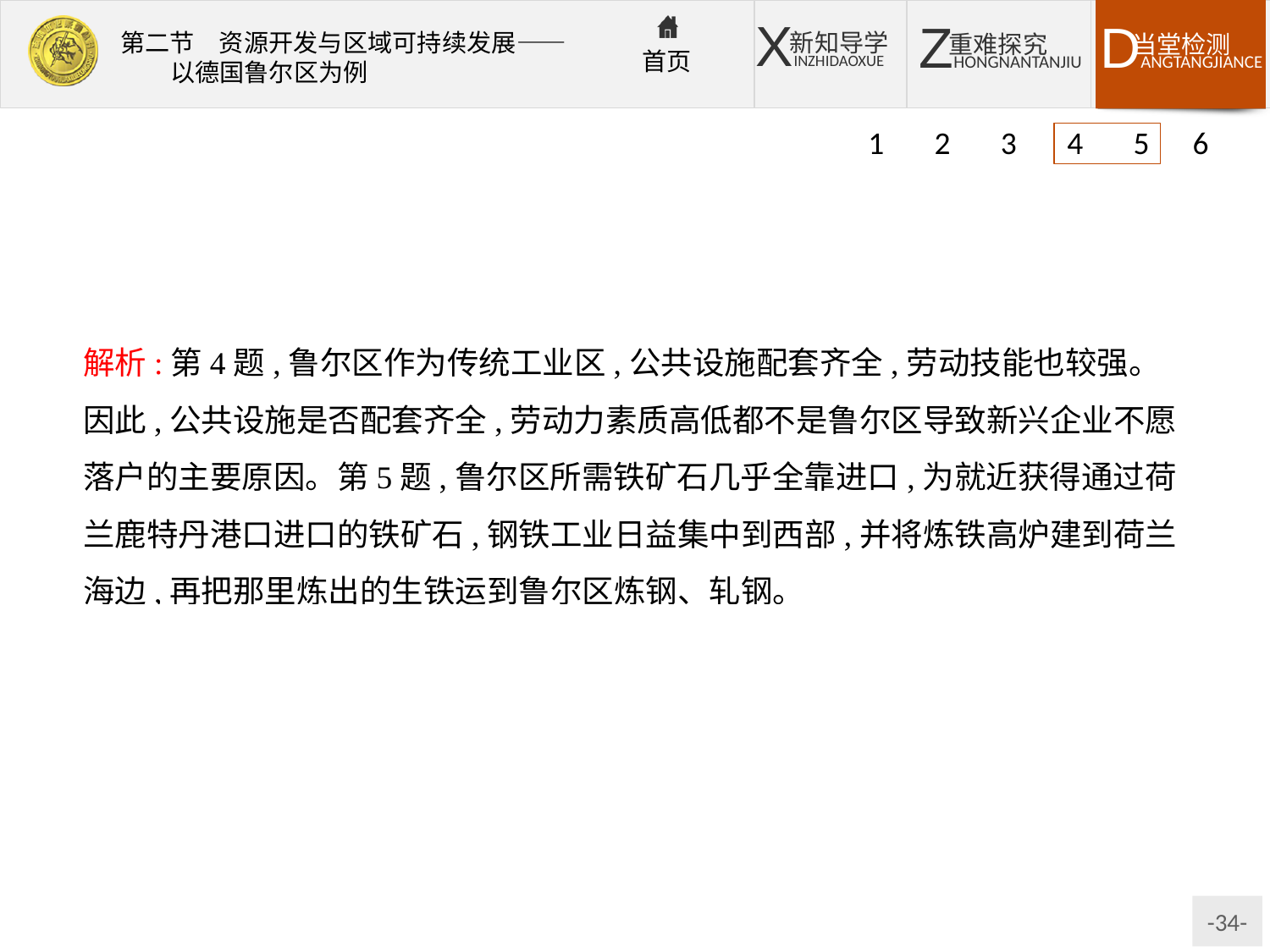

1       2       3       4       5      6

解析:第4题,鲁尔区作为传统工业区,公共设施配套齐全,劳动技能也较强。因此,公共设施是否配套齐全,劳动力素质高低都不是鲁尔区导致新兴企业不愿落户的主要原因。第5题,鲁尔区所需铁矿石几乎全靠进口,为就近获得通过荷兰鹿特丹港口进口的铁矿石,钢铁工业日益集中到西部,并将炼铁高炉建到荷兰海边,再把那里炼出的生铁运到鲁尔区炼钢、轧钢。
答案:4.C　5.C